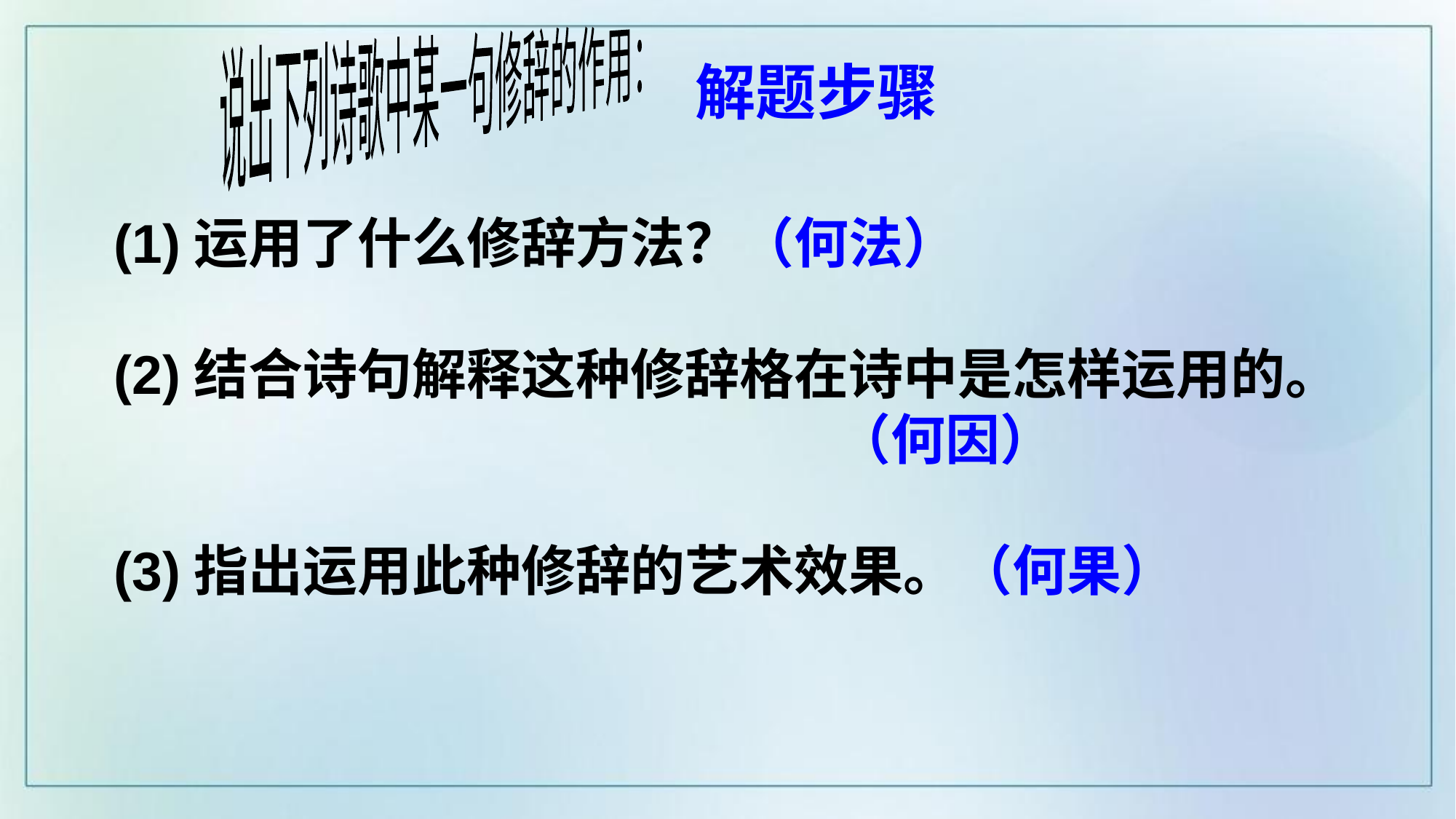

说出下列诗歌中某一句修辞的作用：
解题步骤
(1)运用了什么修辞方法？（何法）

(2)结合诗句解释这种修辞格在诗中是怎样运用的。
                                               （何因）

(3)指出运用此种修辞的艺术效果。（何果）